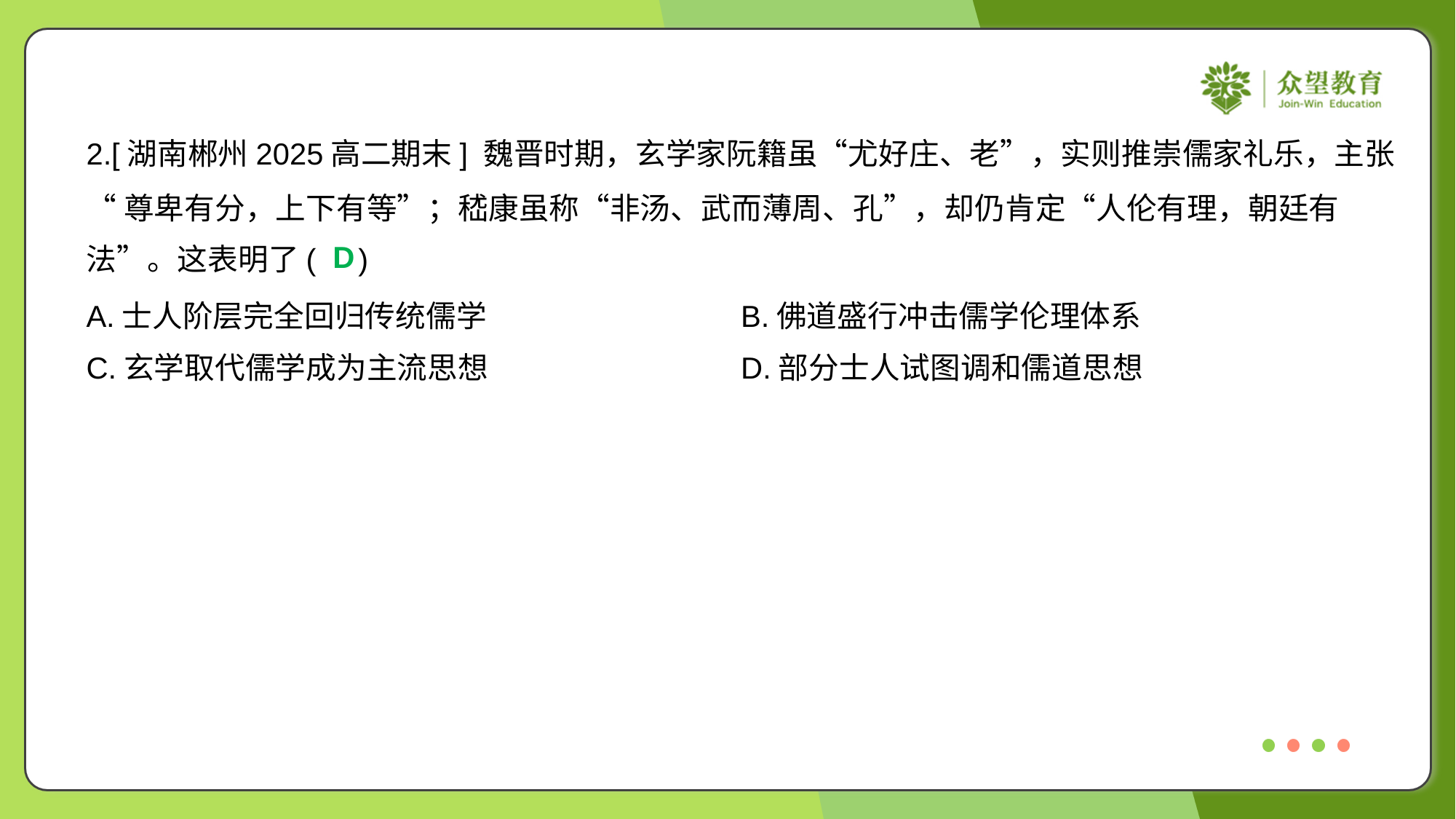

2.[湖南郴州2025高二期末] 魏晋时期，玄学家阮籍虽“尤好庄、老”，实则推崇儒家礼乐，主张
“尊卑有分，上下有等”；嵇康虽称“非汤、武而薄周、孔”，却仍肯定“人伦有理，朝廷有
法”。这表明了(     )
D
A.士人阶层完全回归传统儒学	B.佛道盛行冲击儒学伦理体系
C.玄学取代儒学成为主流思想	D.部分士人试图调和儒道思想